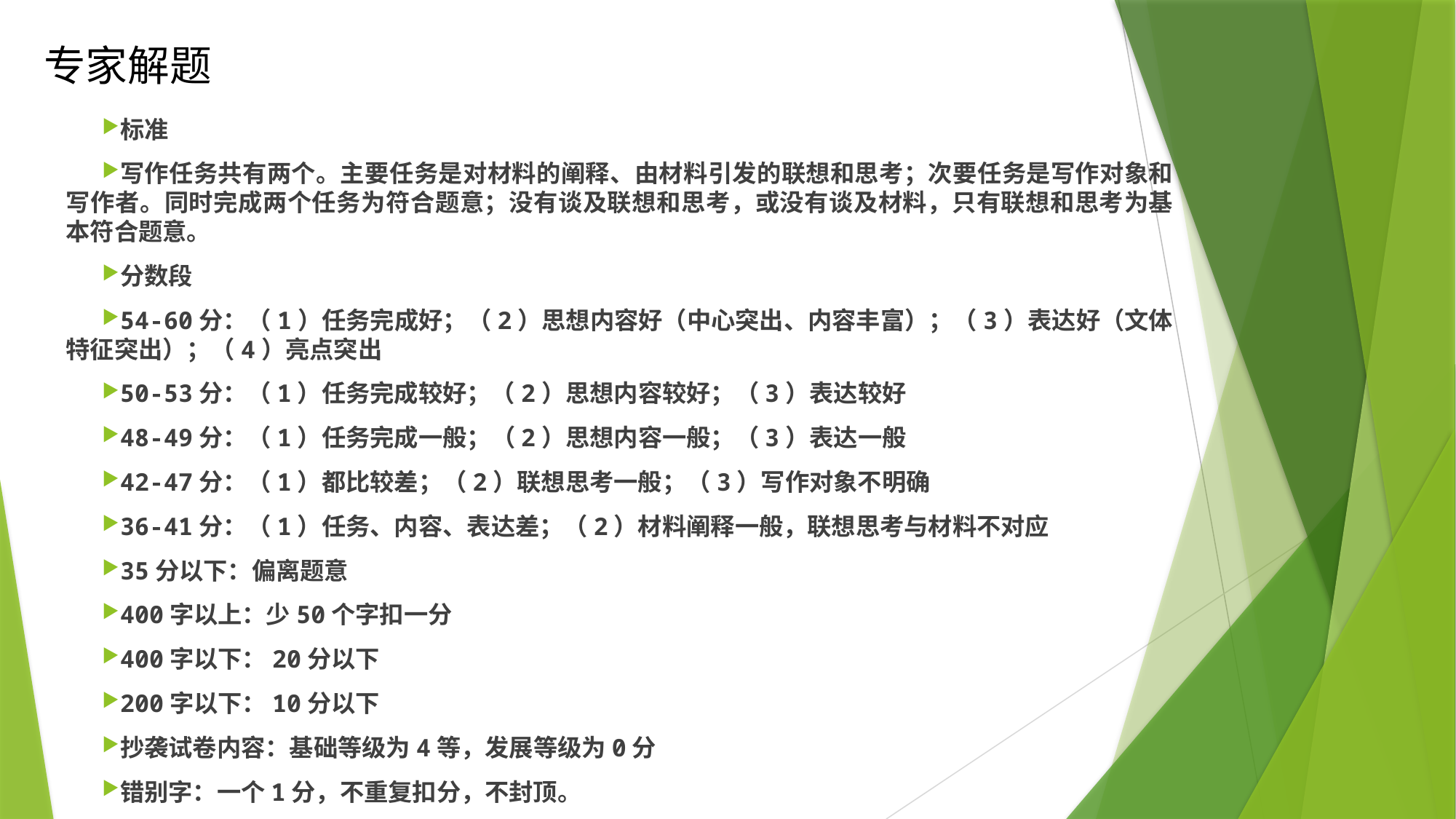

# 专家解题
标准
写作任务共有两个。主要任务是对材料的阐释、由材料引发的联想和思考；次要任务是写作对象和写作者。同时完成两个任务为符合题意；没有谈及联想和思考，或没有谈及材料，只有联想和思考为基本符合题意。
分数段
54-60分：（1）任务完成好；（2）思想内容好（中心突出、内容丰富）；（3）表达好（文体特征突出）；（4）亮点突出
50-53分：（1）任务完成较好；（2）思想内容较好；（3）表达较好
48-49分：（1）任务完成一般；（2）思想内容一般；（3）表达一般
42-47分：（1）都比较差；（2）联想思考一般；（3）写作对象不明确
36-41分：（1）任务、内容、表达差；（2）材料阐释一般，联想思考与材料不对应
35分以下：偏离题意
400字以上：少50个字扣一分
400字以下：20分以下
200字以下：10分以下
抄袭试卷内容：基础等级为4等，发展等级为0分
错别字：一个1分，不重复扣分，不封顶。